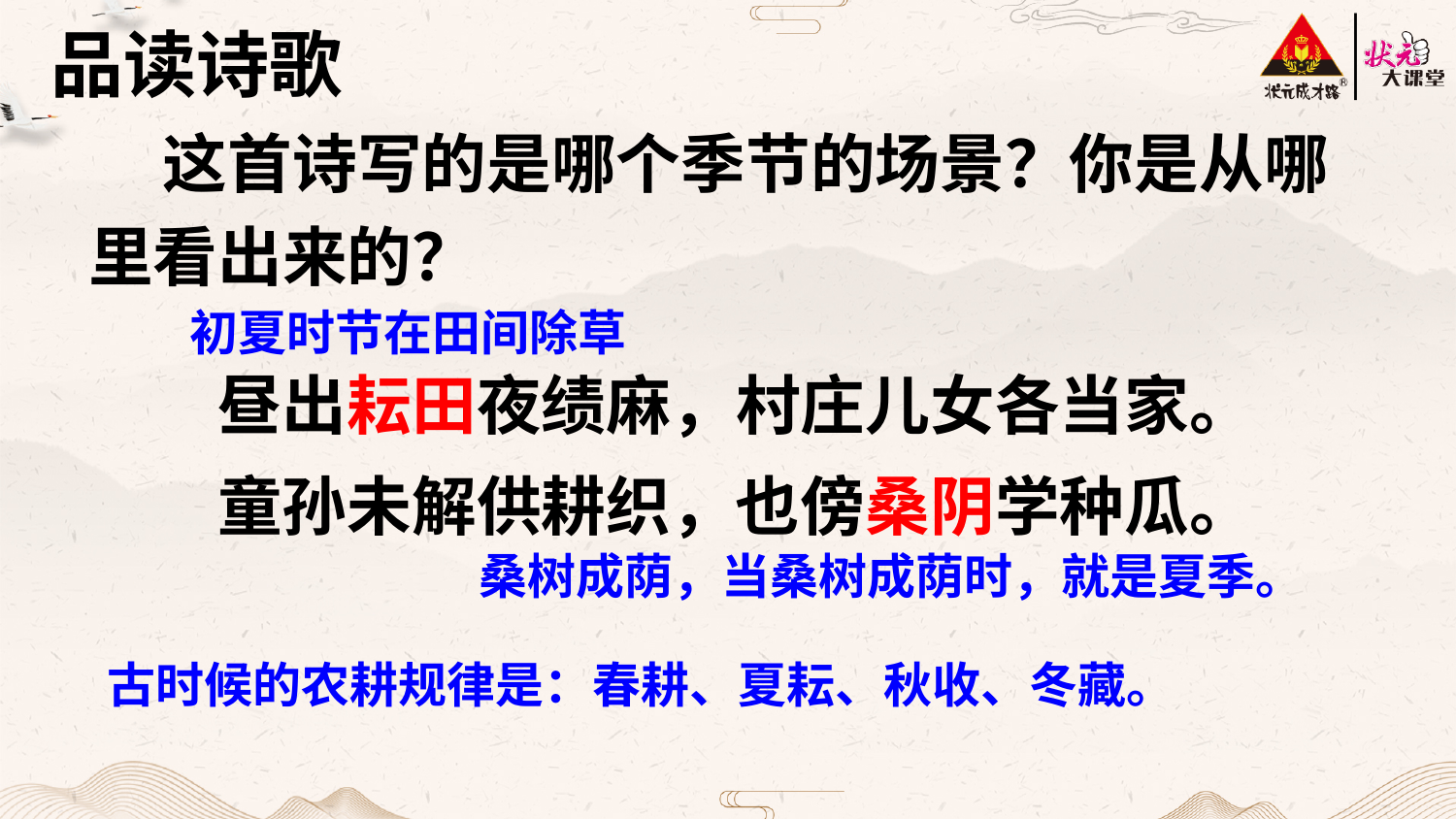

品读诗歌
    这首诗写的是哪个季节的场景？你是从哪里看出来的？
初夏时节在田间除草
昼出耘田夜绩麻，村庄儿女各当家。
童孙未解供耕织，也傍桑阴学种瓜。
桑树成荫，当桑树成荫时，就是夏季。
古时候的农耕规律是：春耕、夏耘、秋收、冬藏。